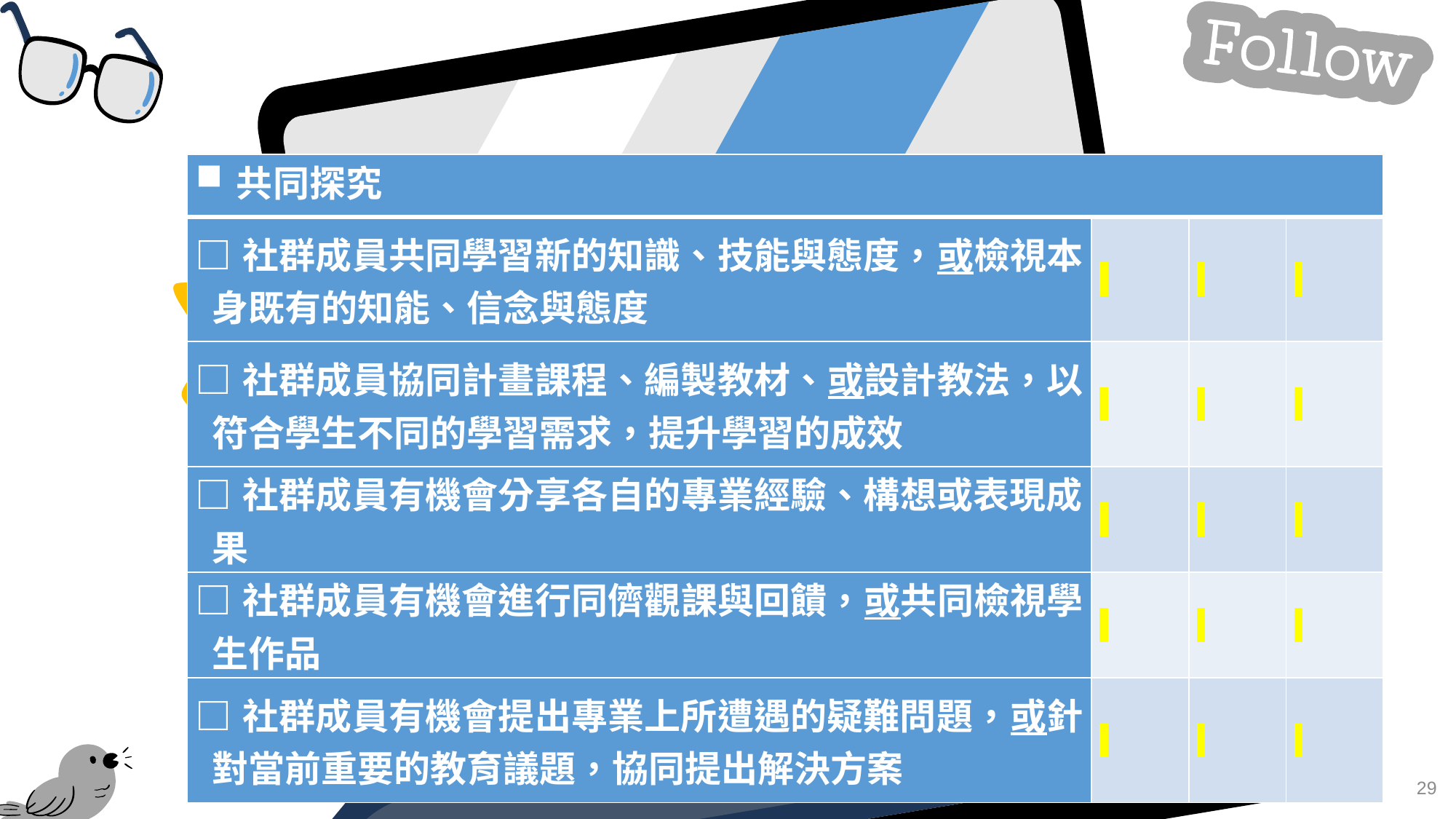

| 共同探究 |  |  |  |
| --- | --- | --- | --- |
| □社群成員共同學習新的知識、技能與態度，或檢視本身既有的知能、信念與態度 |  |  |  |
| □社群成員協同計畫課程、編製教材、或設計教法，以符合學生不同的學習需求，提升學習的成效 |  |  |  |
| □社群成員有機會分享各自的專業經驗、構想或表現成果 |  |  |  |
| □社群成員有機會進行同儕觀課與回饋，或共同檢視學生作品 |  |  |  |
| □社群成員有機會提出專業上所遭遇的疑難問題，或針對當前重要的教育議題，協同提出解決方案 |  |  |  |

29